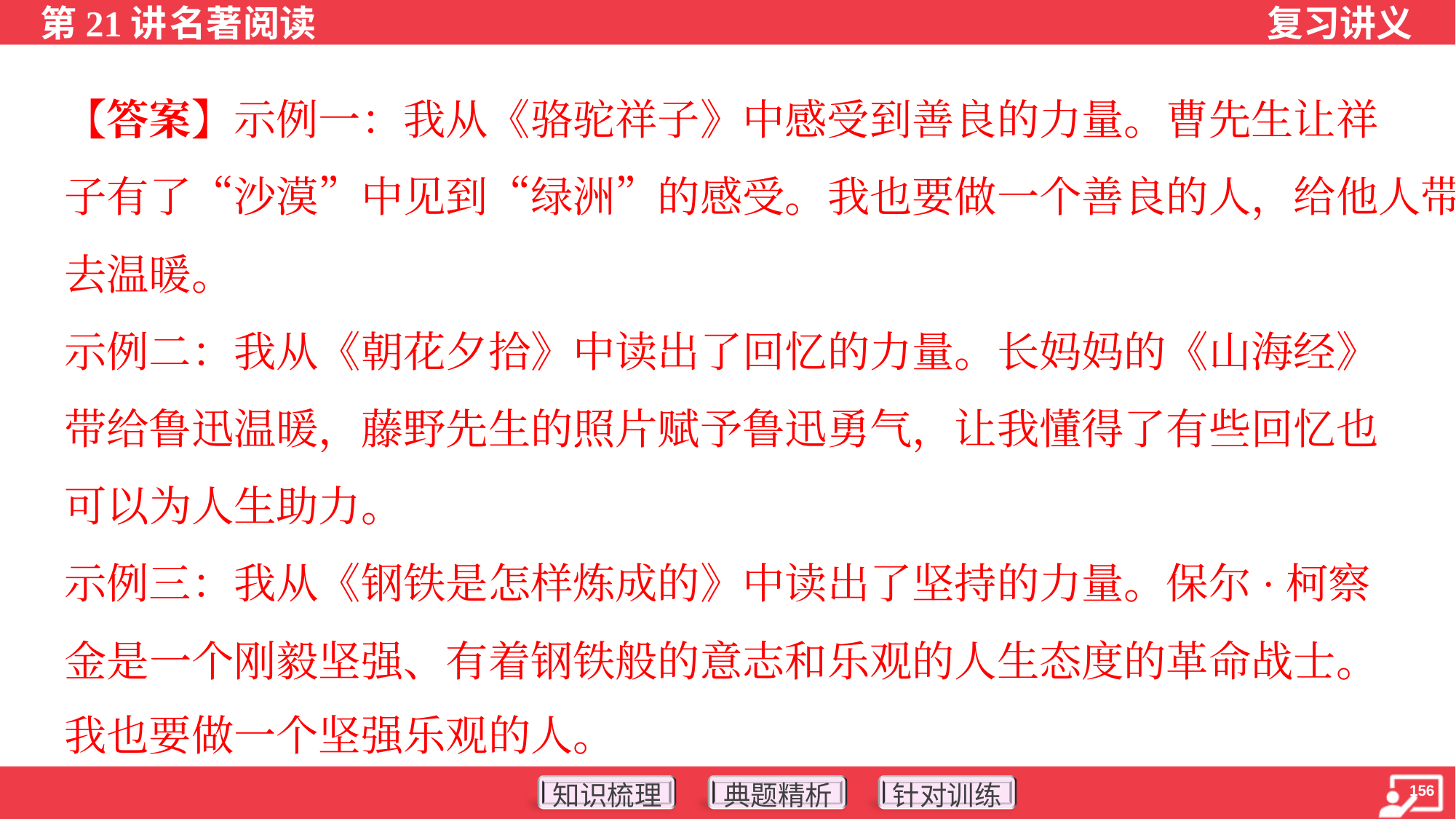

【答案】示例一：我从《骆驼祥子》中感受到善良的力量。曹先生让祥
子有了“沙漠”中见到“绿洲”的感受。我也要做一个善良的人，给他人带
去温暖。
示例二：我从《朝花夕拾》中读出了回忆的力量。长妈妈的《山海经》
带给鲁迅温暖，藤野先生的照片赋予鲁迅勇气，让我懂得了有些回忆也
可以为人生助力。
示例三：我从《钢铁是怎样炼成的》中读出了坚持的力量。保尔·柯察
金是一个刚毅坚强、有着钢铁般的意志和乐观的人生态度的革命战士。
我也要做一个坚强乐观的人。